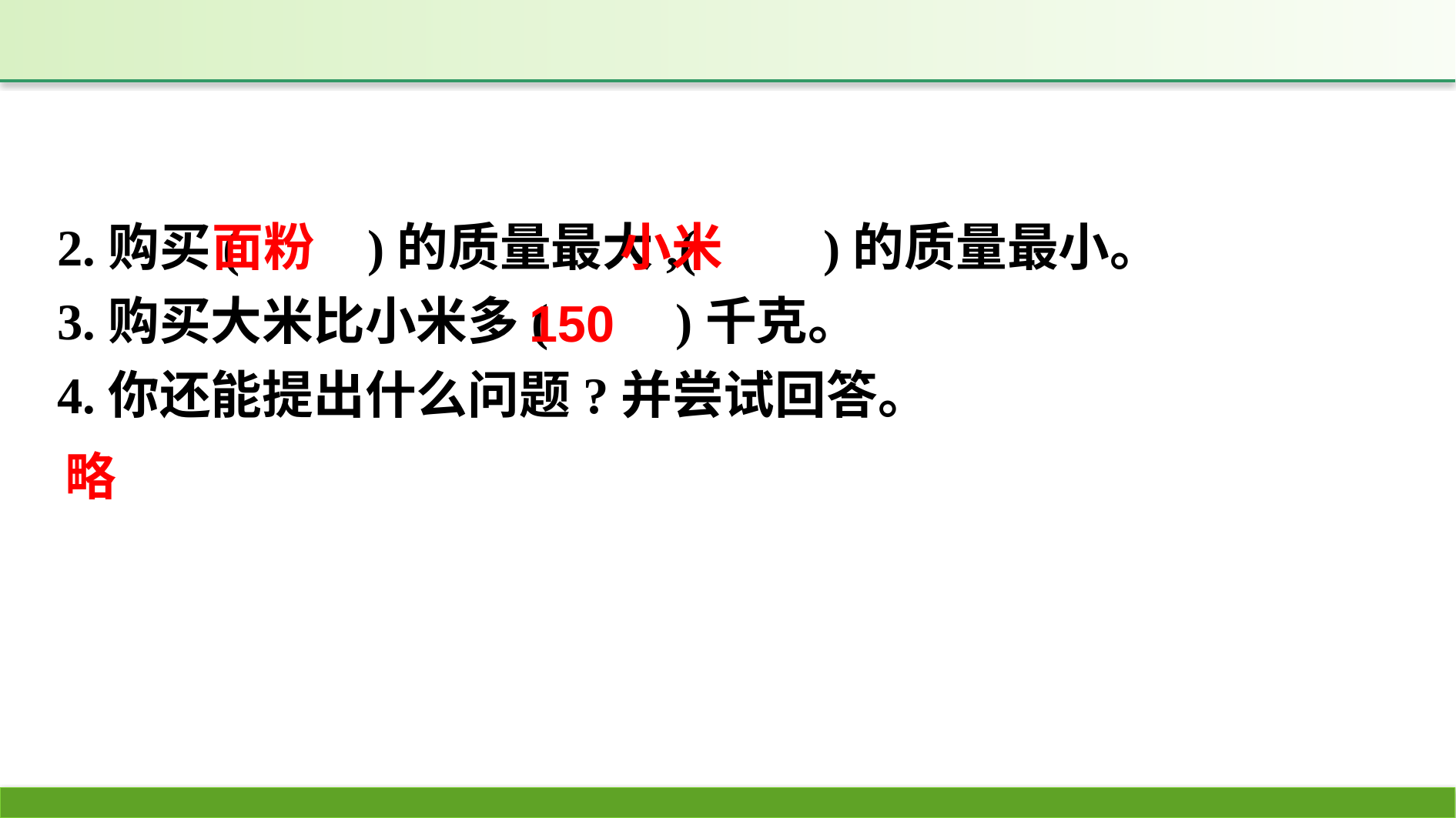

2.购买(　　)的质量最大,(　　)的质量最小。
3.购买大米比小米多(　　)千克。
4.你还能提出什么问题?并尝试回答。
面粉
小米
150
略